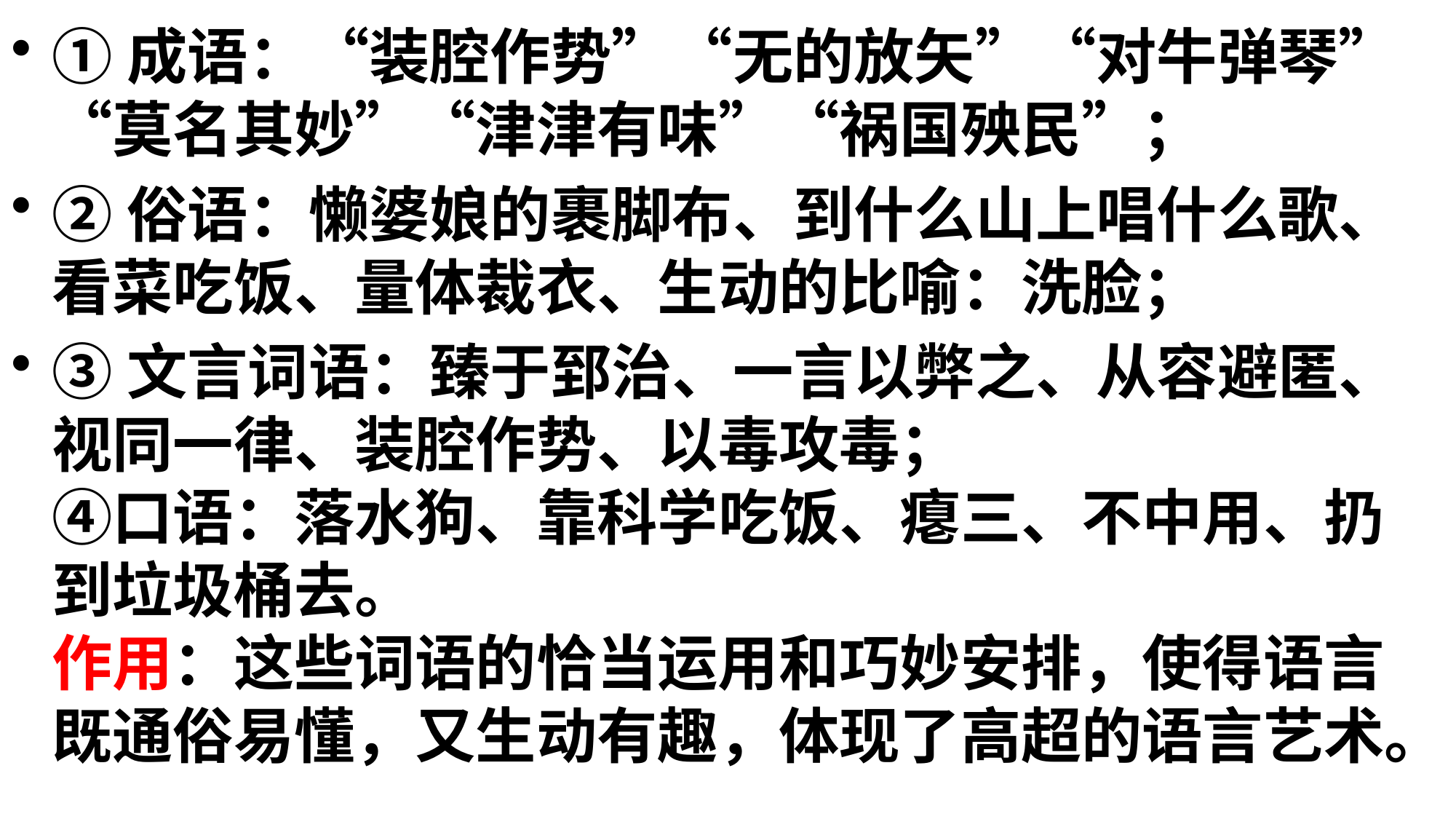

①成语：“装腔作势”“无的放矢”“对牛弹琴”“莫名其妙”“津津有味”“祸国殃民”；
②俗语：懒婆娘的裹脚布、到什么山上唱什么歌、看菜吃饭、量体裁衣、生动的比喻：洗脸；
③文言词语：臻于郅治、一言以弊之、从容避匿、视同一律、装腔作势、以毒攻毒；
④口语：落水狗、靠科学吃饭、瘪三、不中用、扔到垃圾桶去。
作用：这些词语的恰当运用和巧妙安排，使得语言既通俗易懂，又生动有趣，体现了高超的语言艺术。